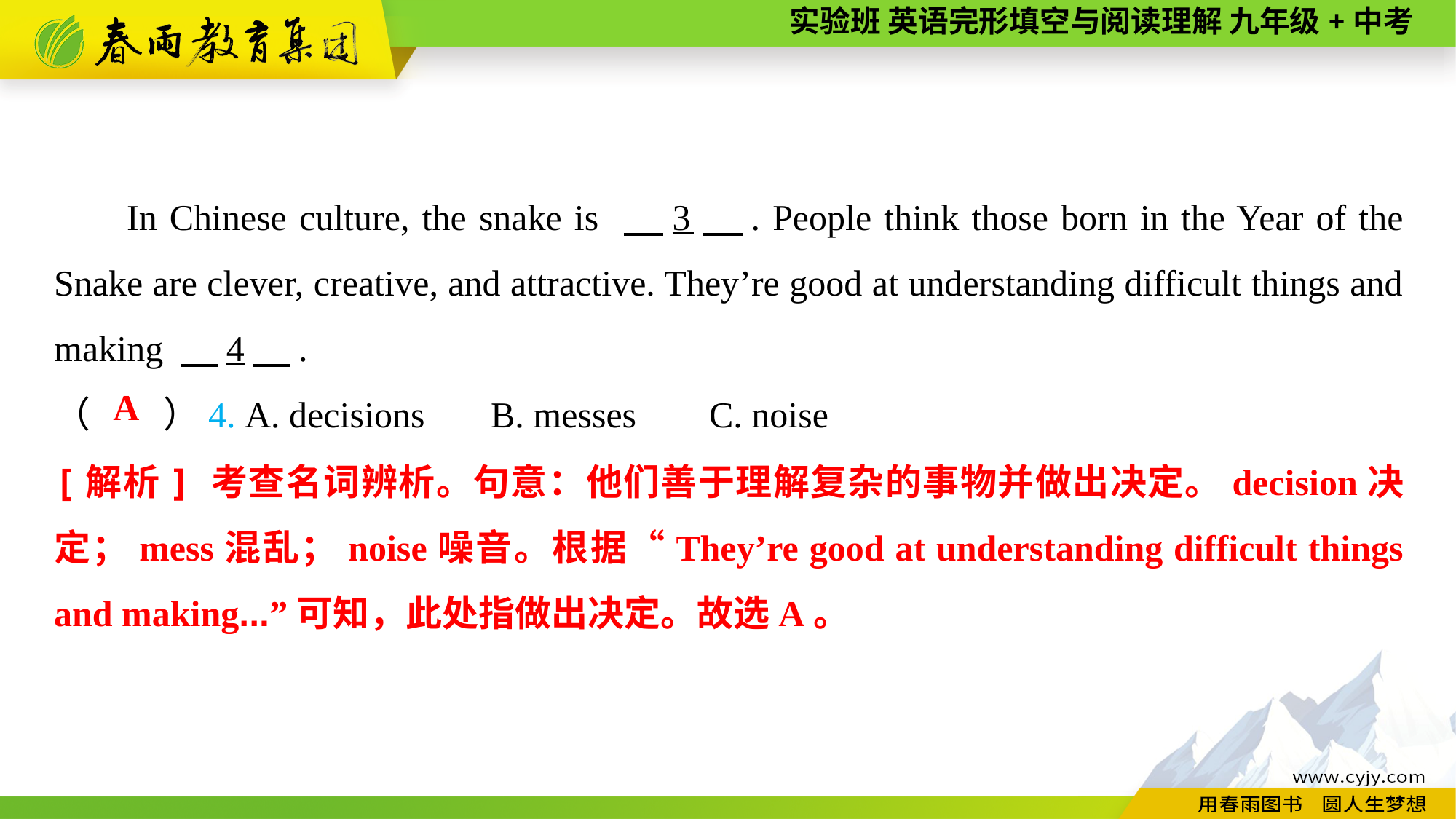

In Chinese culture, the snake is 　3　. People think those born in the Year of the Snake are clever, creative, and attractive. They’re good at understanding difficult things and making 　4　.
（　　）4. A. decisions	B. messes	C. noise
A
[解析] 考查名词辨析。句意：他们善于理解复杂的事物并做出决定。decision决定；mess混乱；noise噪音。根据“They’re good at understanding difficult things and making...”可知，此处指做出决定。故选A。